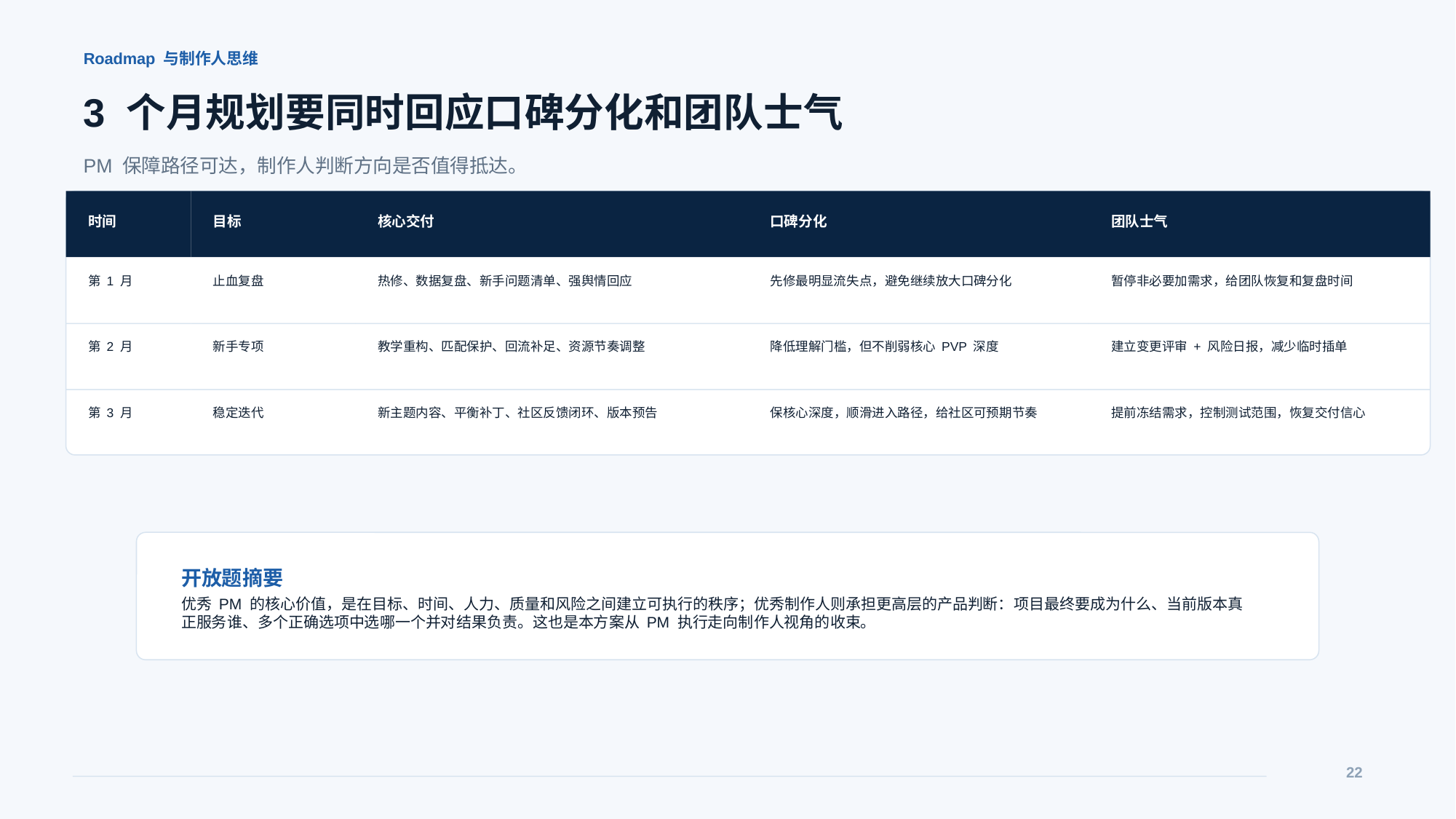

Roadmap 与制作人思维
3 个月规划要同时回应口碑分化和团队士气
PM 保障路径可达，制作人判断方向是否值得抵达。

时间
目标
核心交付
口碑分化
团队士气
第 1 月
止血复盘
热修、数据复盘、新手问题清单、强舆情回应
先修最明显流失点，避免继续放大口碑分化
暂停非必要加需求，给团队恢复和复盘时间

第 2 月
新手专项
教学重构、匹配保护、回流补足、资源节奏调整
降低理解门槛，但不削弱核心 PVP 深度
建立变更评审 + 风险日报，减少临时插单

第 3 月
稳定迭代
新主题内容、平衡补丁、社区反馈闭环、版本预告
保核心深度，顺滑进入路径，给社区可预期节奏
提前冻结需求，控制测试范围，恢复交付信心

开放题摘要
优秀 PM 的核心价值，是在目标、时间、人力、质量和风险之间建立可执行的秩序；优秀制作人则承担更高层的产品判断：项目最终要成为什么、当前版本真正服务谁、多个正确选项中选哪一个并对结果负责。这也是本方案从 PM 执行走向制作人视角的收束。
22